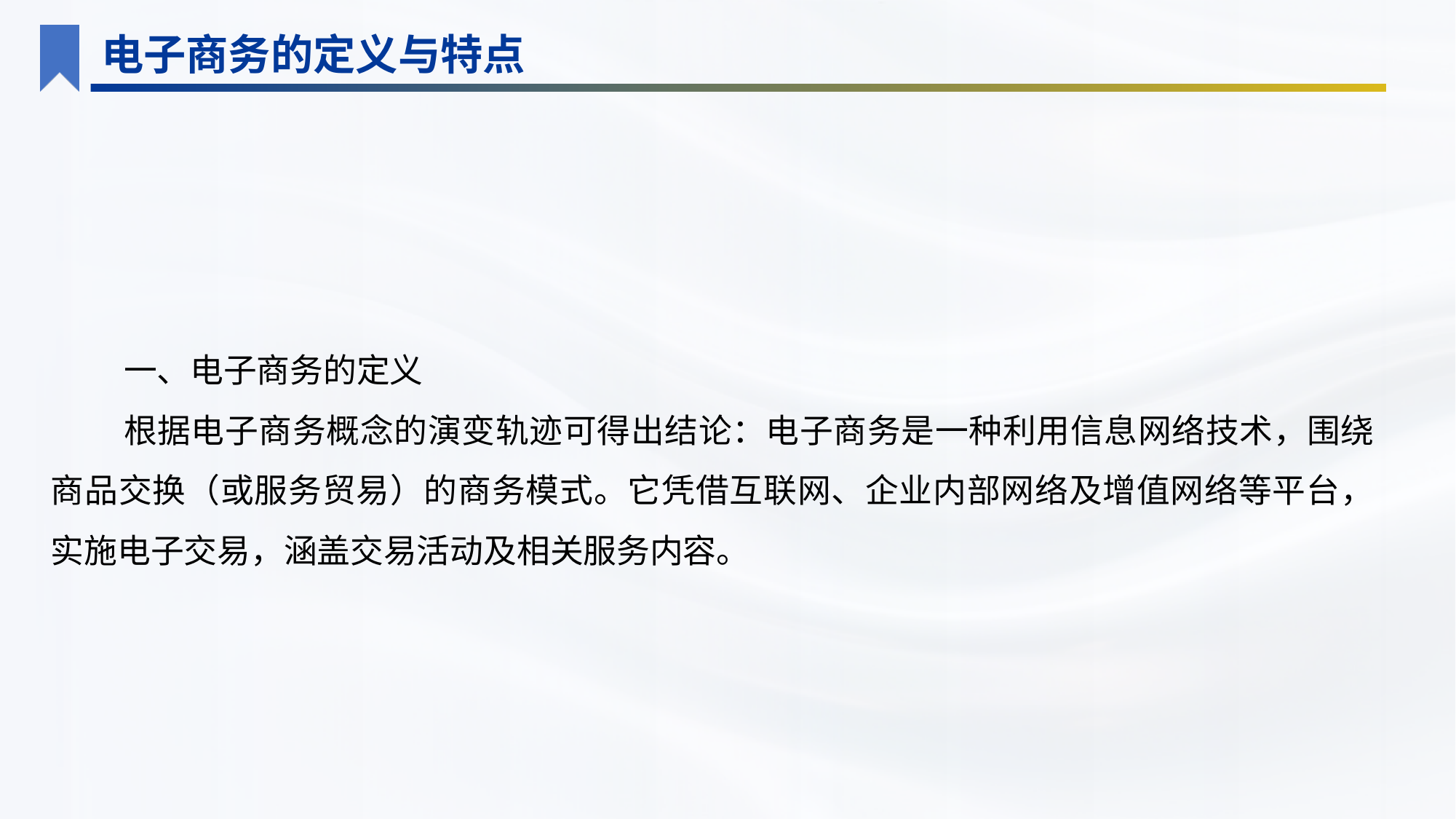

电子商务的定义与特点
一、电子商务的定义
根据电子商务概念的演变轨迹可得出结论：电子商务是一种利用信息网络技术，围绕商品交换（或服务贸易）的商务模式。它凭借互联网、企业内部网络及增值网络等平台，实施电子交易，涵盖交易活动及相关服务内容。